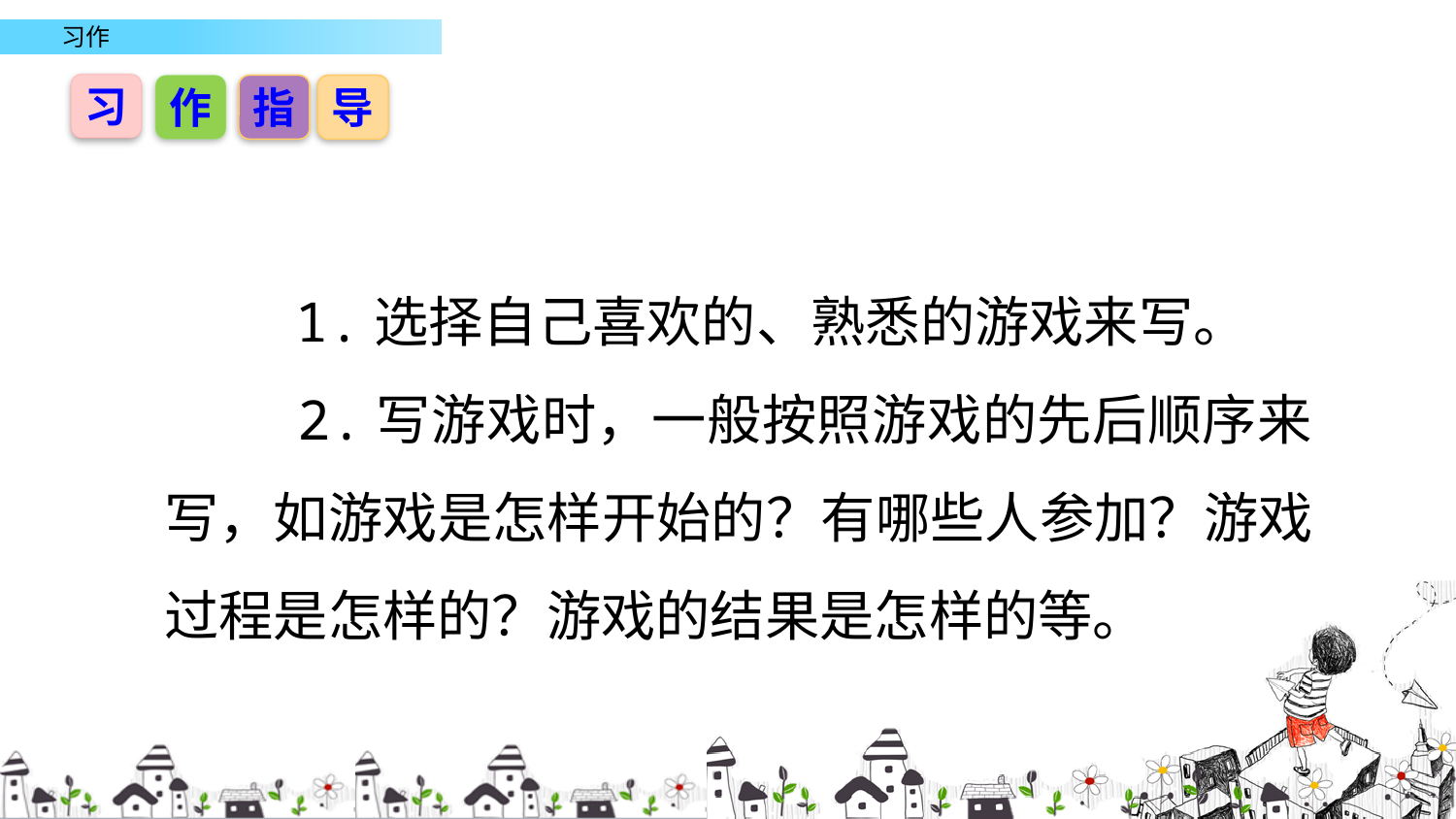

习
作
指
导
    1.选择自己喜欢的、熟悉的游戏来写。
    2.写游戏时，一般按照游戏的先后顺序来写，如游戏是怎样开始的？有哪些人参加？游戏过程是怎样的？游戏的结果是怎样的等。